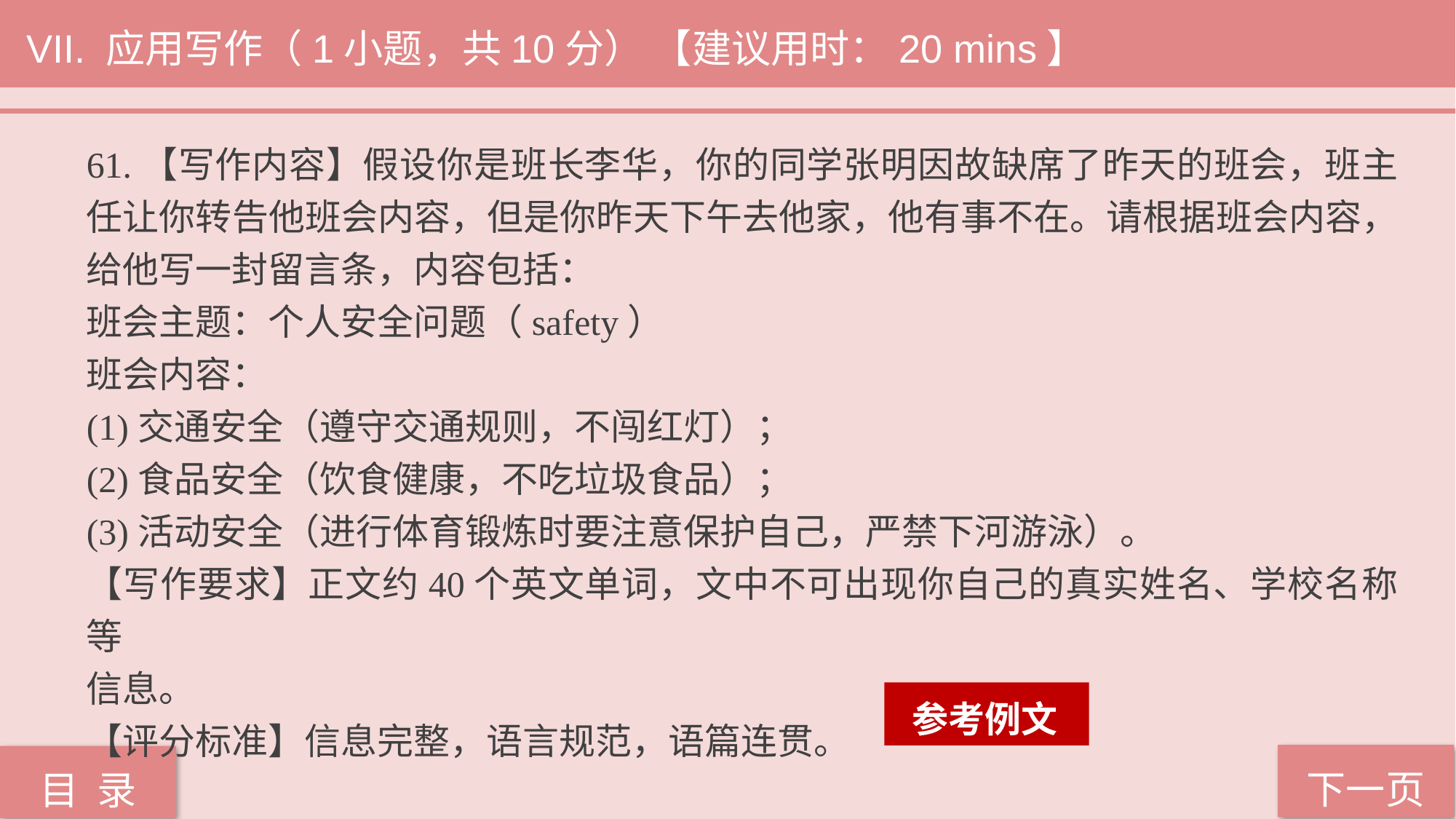

VII. 应用写作（1小题，共10分） 【建议用时：20 mins】
61.【写作内容】假设你是班长李华，你的同学张明因故缺席了昨天的班会，班主任让你转告他班会内容，但是你昨天下午去他家，他有事不在。请根据班会内容，给他写一封留言条，内容包括：
班会主题：个人安全问题（safety）
班会内容：
(1)交通安全（遵守交通规则，不闯红灯）；
(2)食品安全（饮食健康，不吃垃圾食品）；
(3)活动安全（进行体育锻炼时要注意保护自己，严禁下河游泳）。
【写作要求】正文约40个英文单词，文中不可出现你自己的真实姓名、学校名称等
信息。
【评分标准】信息完整，语言规范，语篇连贯。
 参考例文